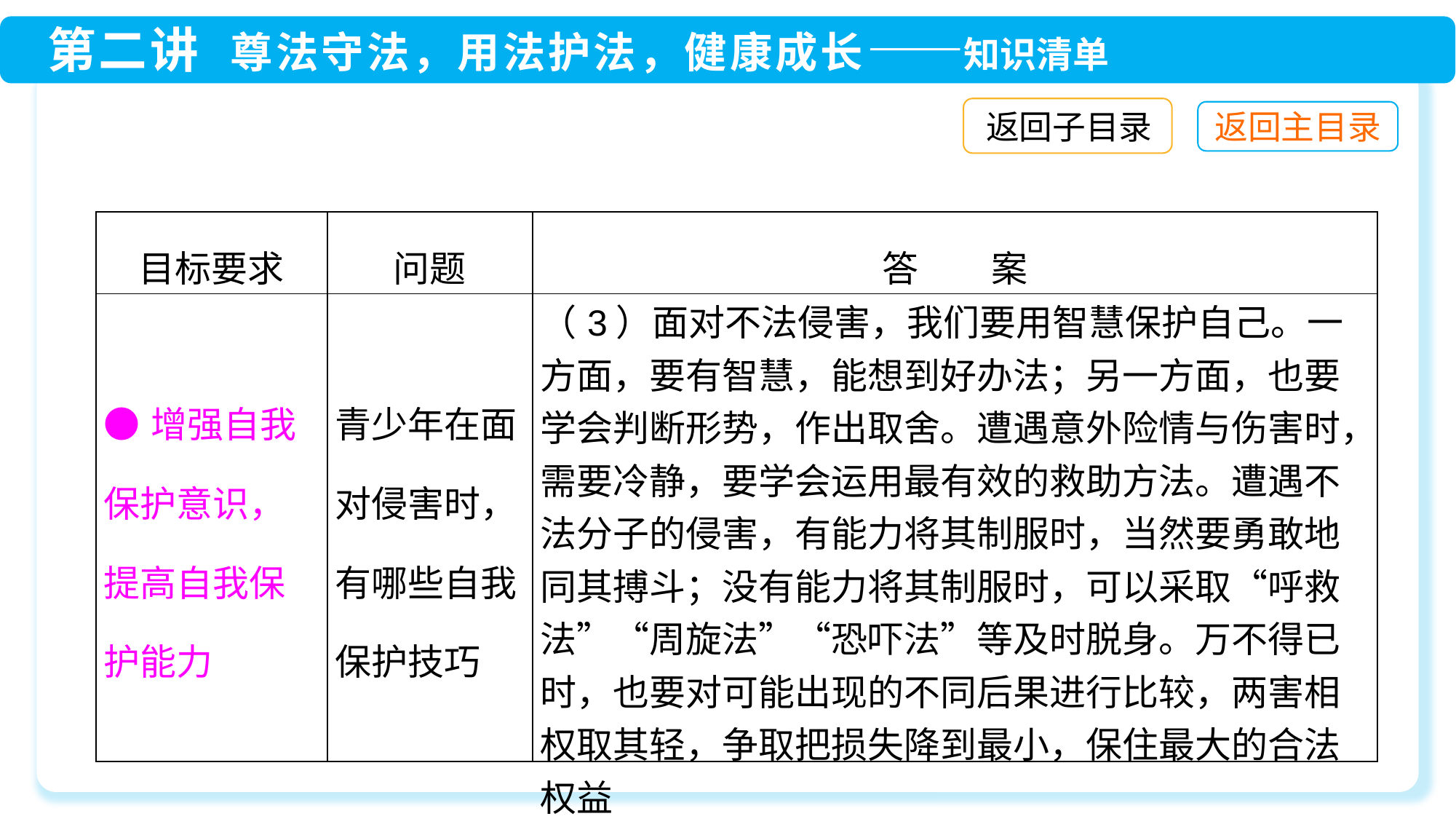

返回子目录
| 目标要求 | 问题 | 答　　案 |
| --- | --- | --- |
| ●增强自我保护意识，提高自我保护能力 | 青少年在面对侵害时，有哪些自我保护技巧 | （3）面对不法侵害，我们要用智慧保护自己。一方面，要有智慧，能想到好办法；另一方面，也要学会判断形势，作出取舍。遭遇意外险情与伤害时，需要冷静，要学会运用最有效的救助方法。遭遇不法分子的侵害，有能力将其制服时，当然要勇敢地同其搏斗；没有能力将其制服时，可以采取“呼救法”“周旋法”“恐吓法”等及时脱身。万不得已时，也要对可能出现的不同后果进行比较，两害相权取其轻，争取把损失降到最小，保住最大的合法权益 |